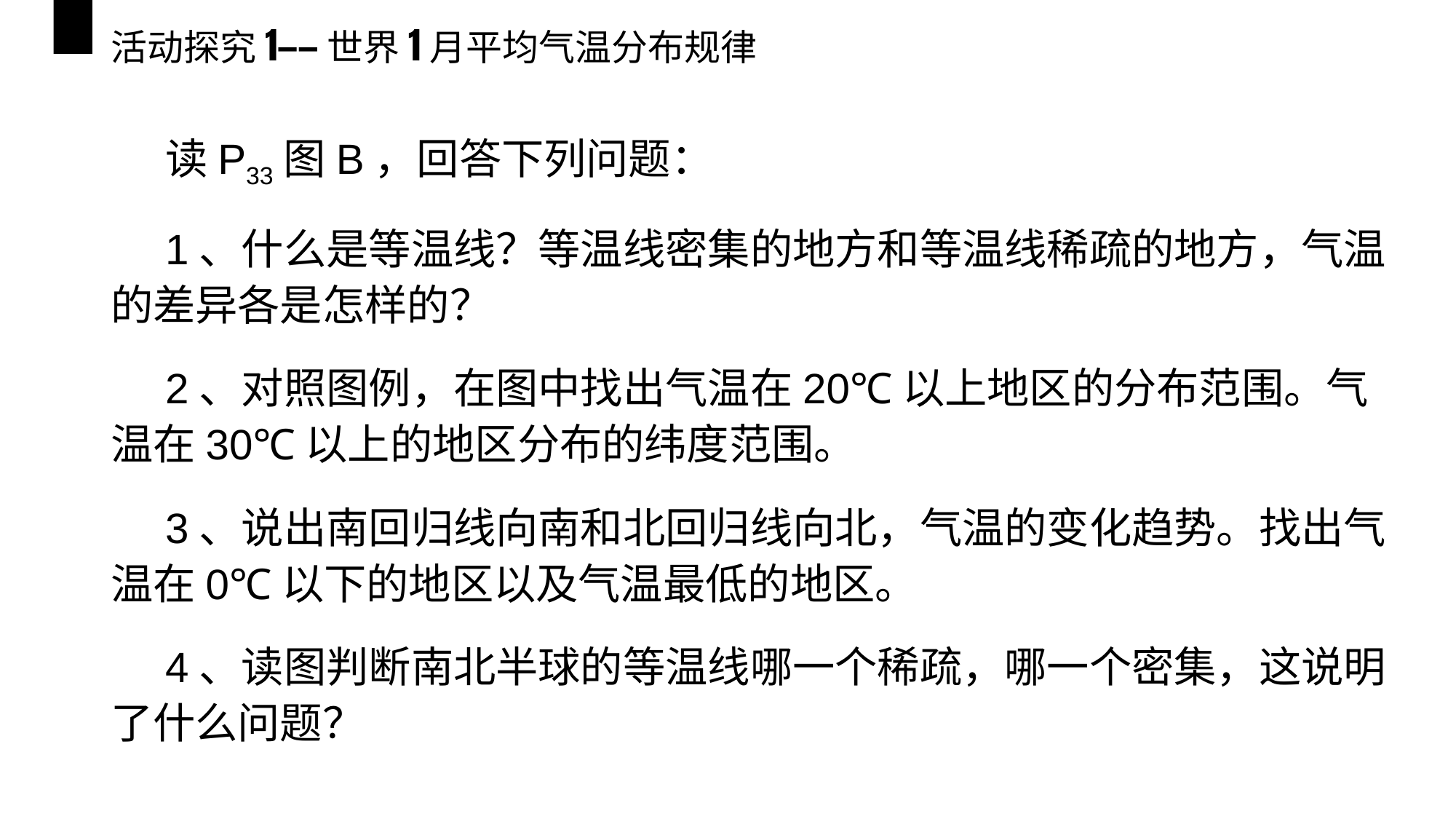

# 活动探究1——世界1月平均气温分布规律
读P33图B，回答下列问题：
1、什么是等温线？等温线密集的地方和等温线稀疏的地方，气温的差异各是怎样的？
2、对照图例，在图中找出气温在20℃以上地区的分布范围。气温在30℃以上的地区分布的纬度范围。
3、说出南回归线向南和北回归线向北，气温的变化趋势。找出气温在0℃以下的地区以及气温最低的地区。
4、读图判断南北半球的等温线哪一个稀疏，哪一个密集，这说明了什么问题？